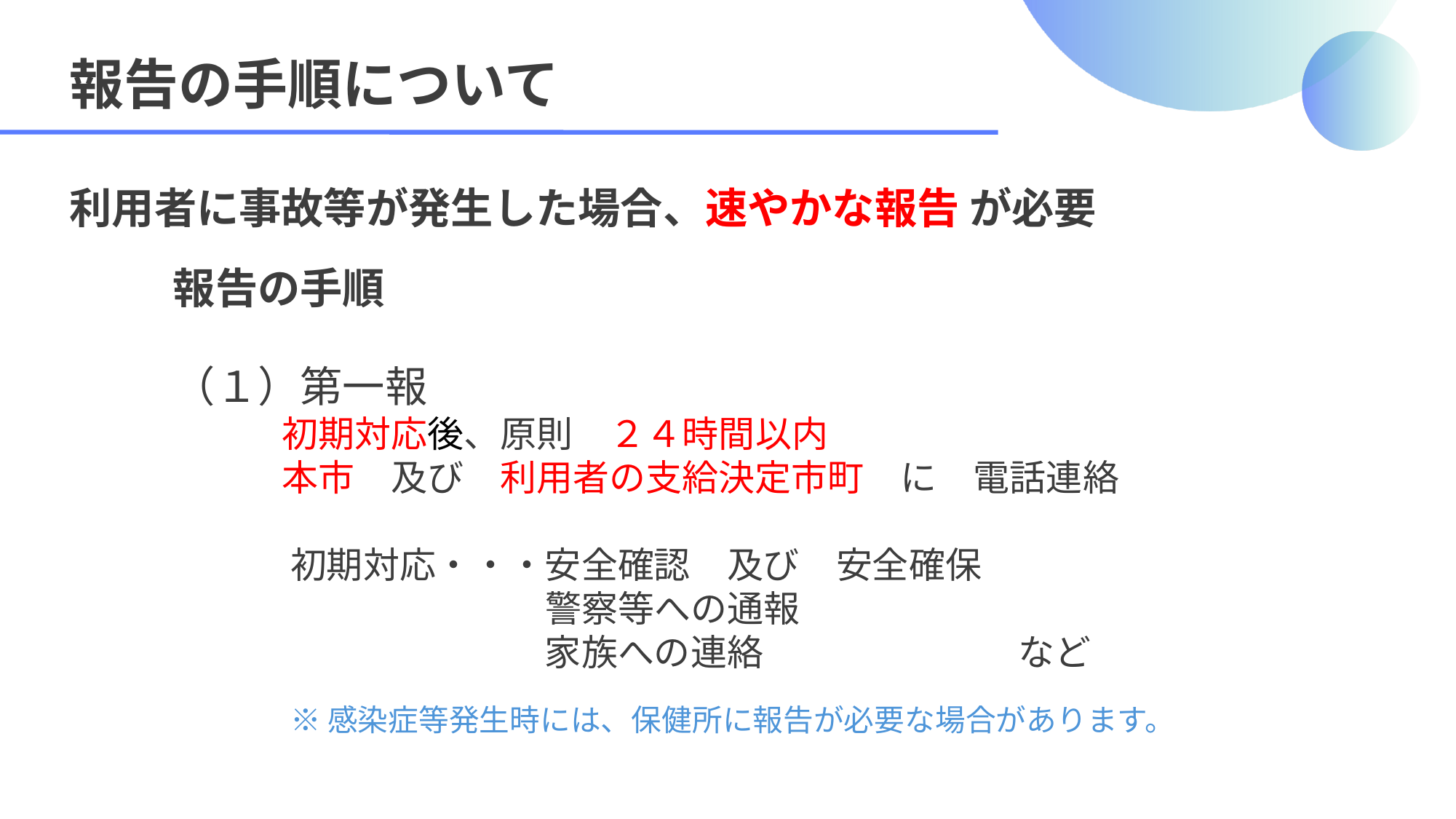

報告の手順について

利用者に事故等が発生した場合、速やかな報告 が必要
報告の手順

（１）第一報
　　　初期対応後、原則　２４時間以内
　　　本市　及び　利用者の支給決定市町　に　電話連絡

　　　 初期対応・・・安全確認　及び　安全確保
　　　　　 　　　　　警察等への通報
　　　　　　 　　　　家族への連絡　　　　　　　など

　　　 ※ 感染症等発生時には、保健所に報告が必要な場合があります。